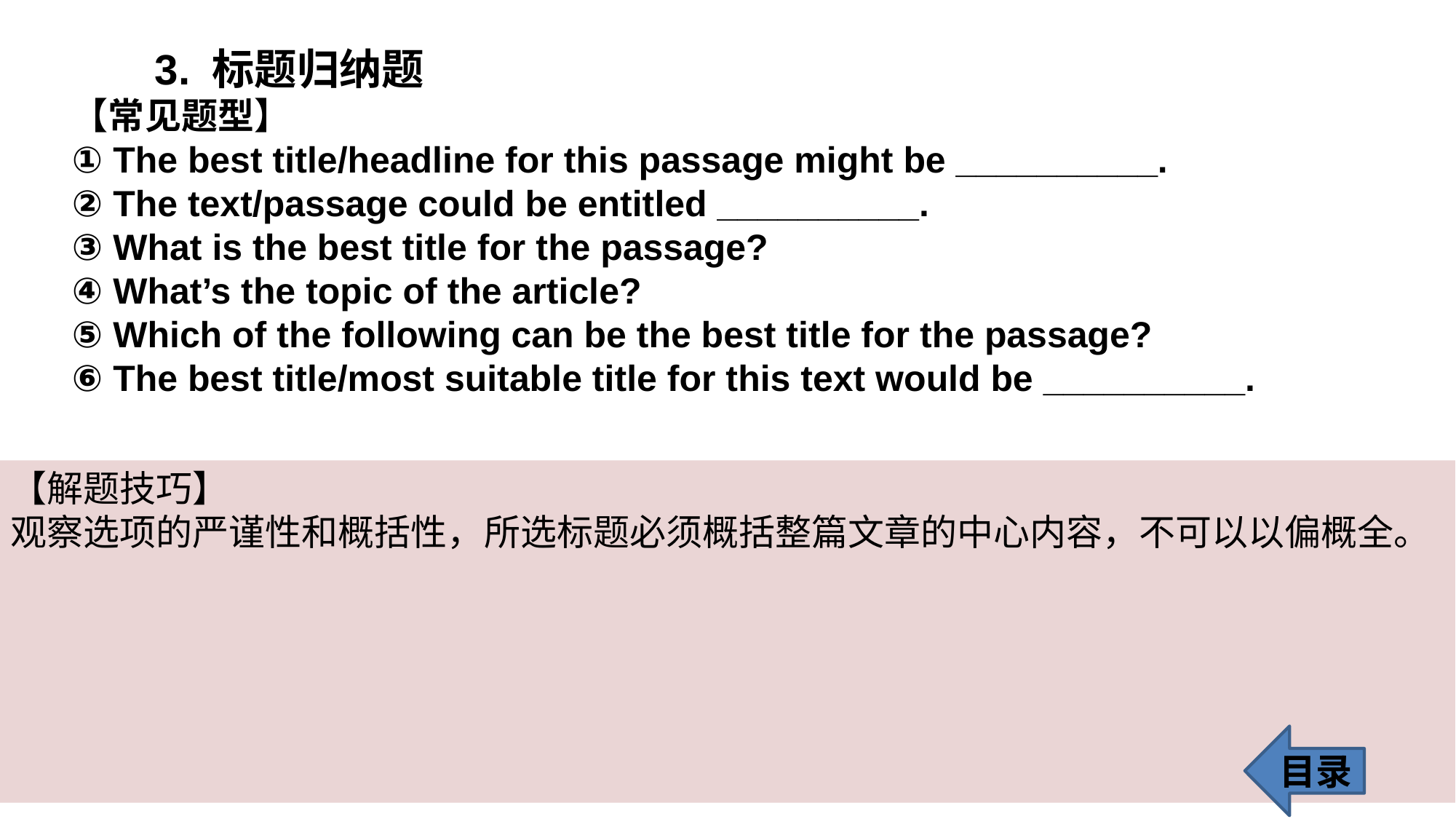

3. 标题归纳题
【常见题型】
① The best title/headline for this passage might be __________.
② The text/passage could be entitled __________.
③ What is the best title for the passage?
④ What’s the topic of the article?
⑤ Which of the following can be the best title for the passage?
⑥ The best title/most suitable title for this text would be __________.
【解题技巧】
观察选项的严谨性和概括性，所选标题必须概括整篇文章的中心内容，不可以以偏概全。

目录
15